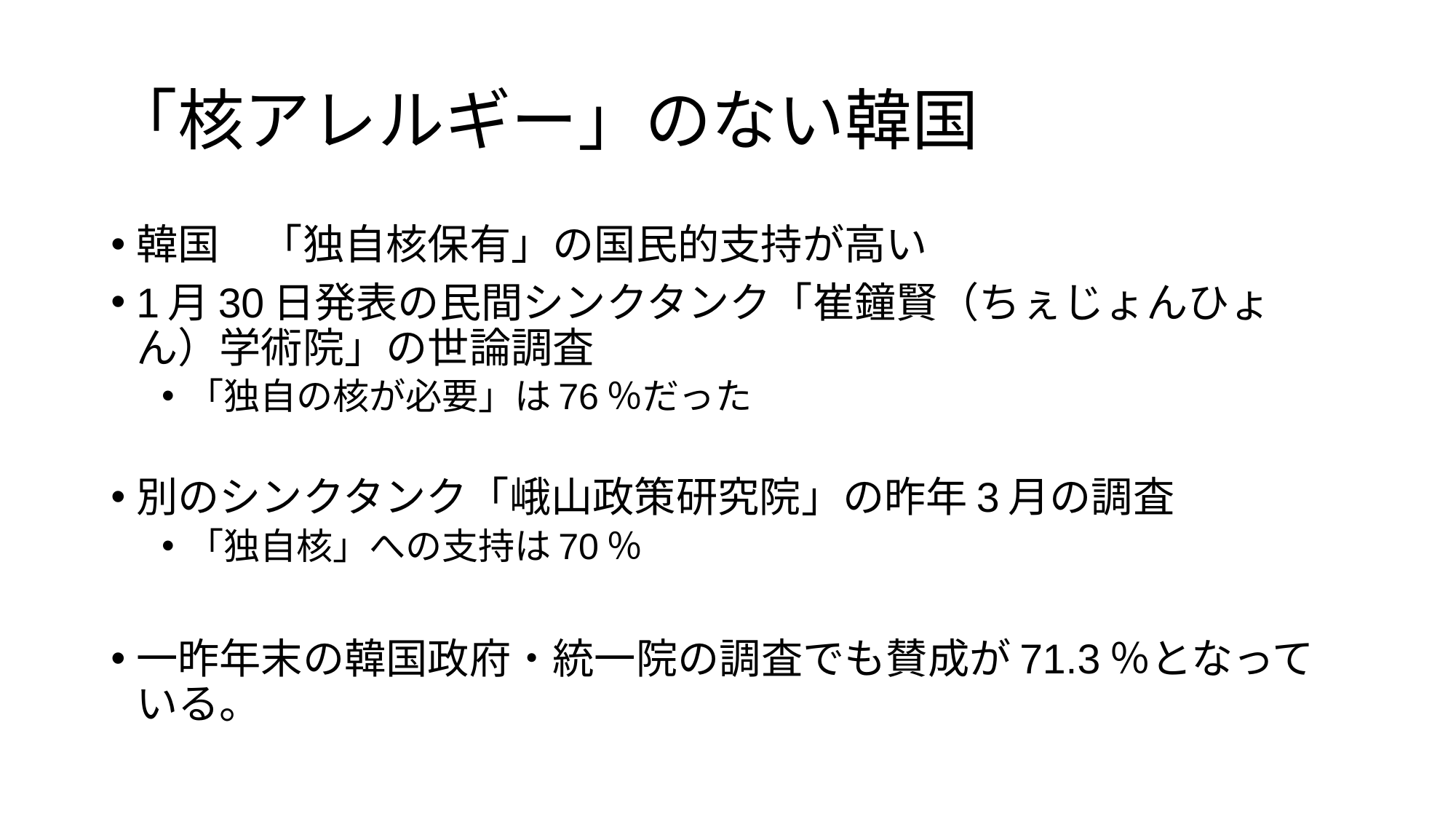

# 「核アレルギー」のない韓国
韓国　「独自核保有」の国民的支持が高い
1月30日発表の民間シンクタンク「崔鐘賢（ちぇじょんひょん）学術院」の世論調査
「独自の核が必要」は76％だった

別のシンクタンク「峨山政策研究院」の昨年3月の調査
「独自核」への支持は70％

一昨年末の韓国政府・統一院の調査でも賛成が71.3％となっている。